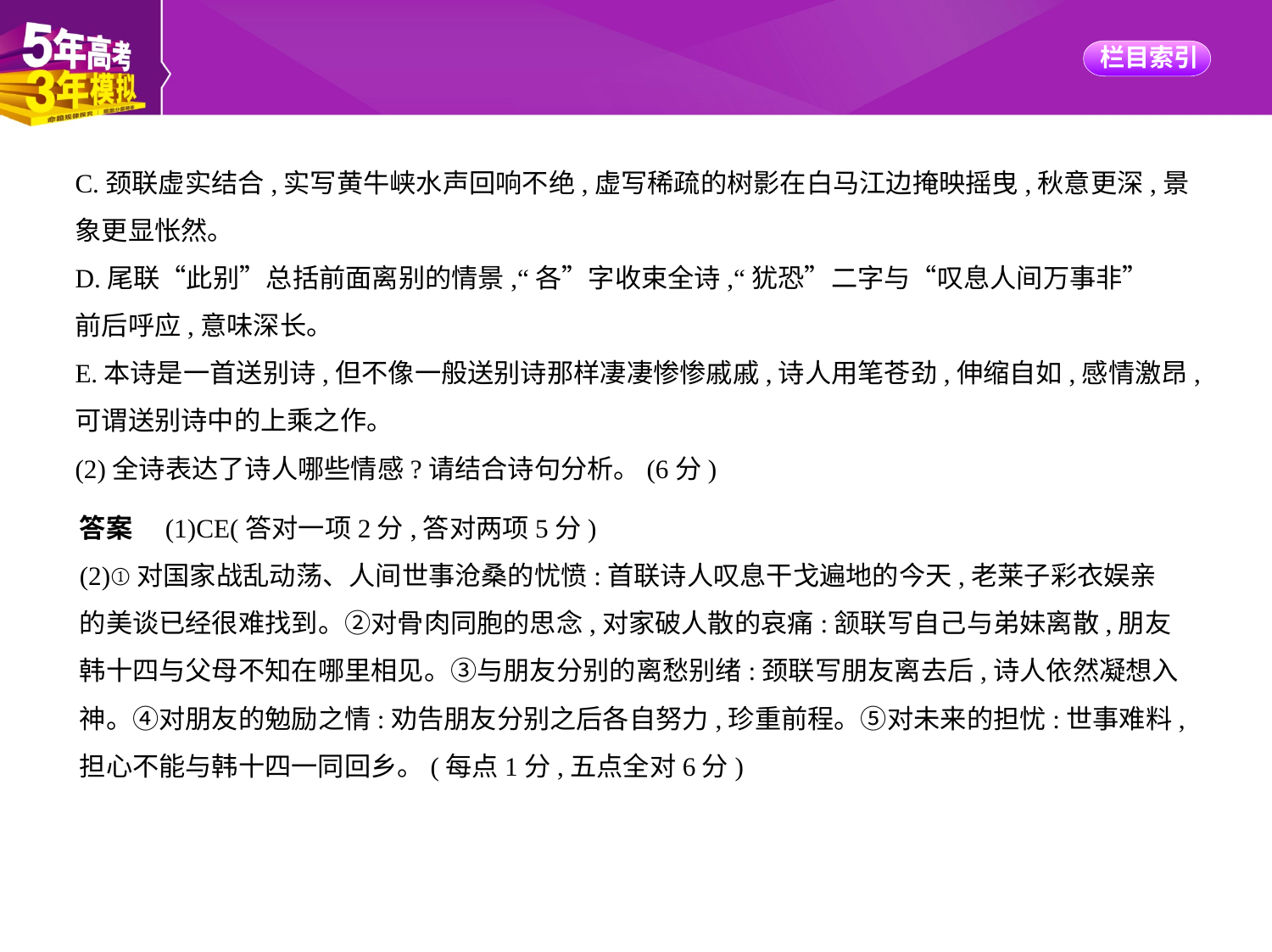

C.颈联虚实结合,实写黄牛峡水声回响不绝,虚写稀疏的树影在白马江边掩映摇曳,秋意更深,景
象更显怅然。
D.尾联“此别”总括前面离别的情景,“各”字收束全诗,“犹恐”二字与“叹息人间万事非”
前后呼应,意味深长。
E.本诗是一首送别诗,但不像一般送别诗那样凄凄惨惨戚戚,诗人用笔苍劲,伸缩自如,感情激昂,
可谓送别诗中的上乘之作。
(2)全诗表达了诗人哪些情感?请结合诗句分析。(6分)
答案　(1)CE(答对一项2分,答对两项5分)
(2)①对国家战乱动荡、人间世事沧桑的忧愤:首联诗人叹息干戈遍地的今天,老莱子彩衣娱亲
的美谈已经很难找到。②对骨肉同胞的思念,对家破人散的哀痛:颔联写自己与弟妹离散,朋友
韩十四与父母不知在哪里相见。③与朋友分别的离愁别绪:颈联写朋友离去后,诗人依然凝想入
神。④对朋友的勉励之情:劝告朋友分别之后各自努力,珍重前程。⑤对未来的担忧:世事难料,
担心不能与韩十四一同回乡。(每点1分,五点全对6分)